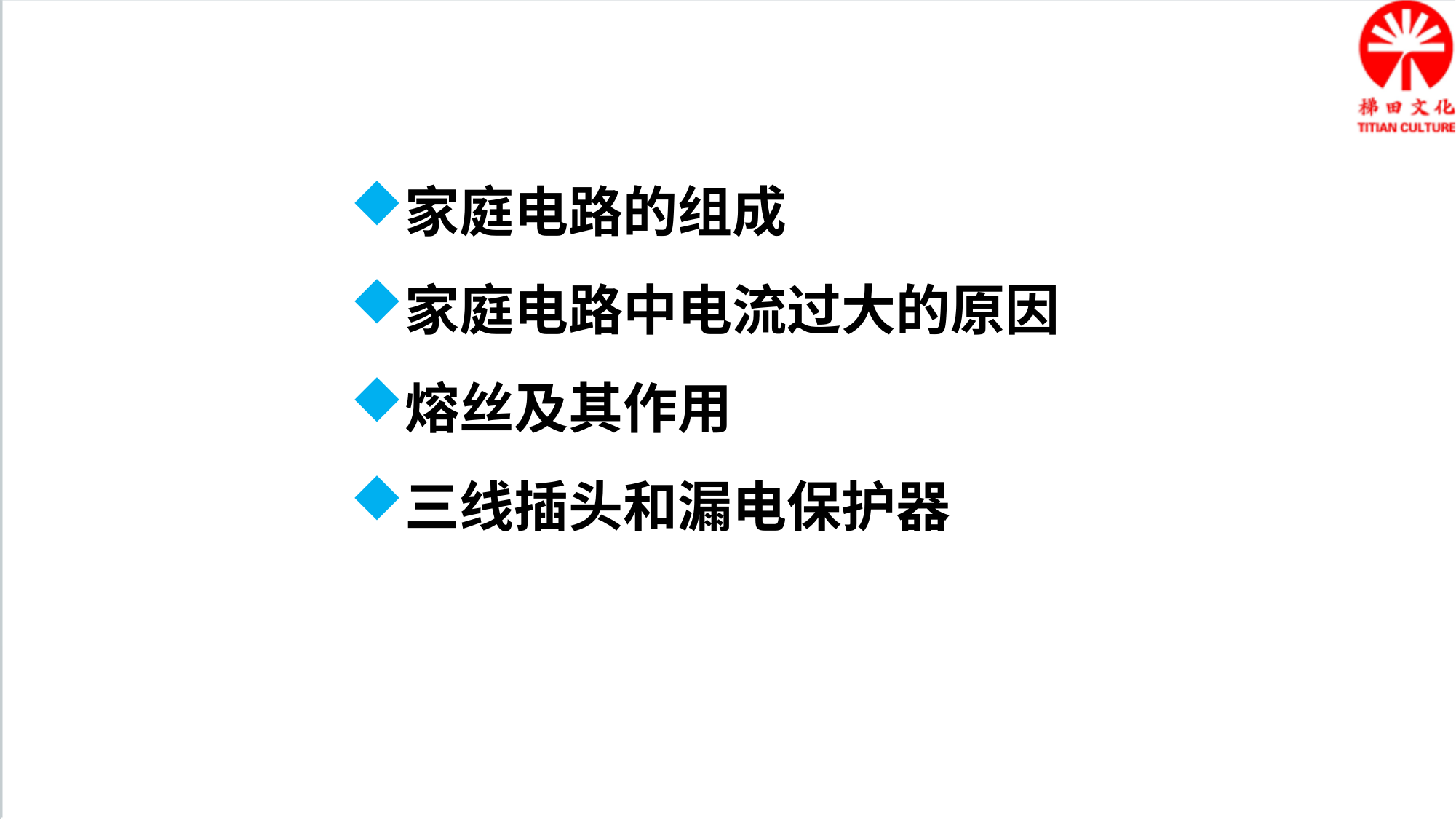

家庭电路的组成
家庭电路中电流过大的原因
熔丝及其作用
三线插头和漏电保护器